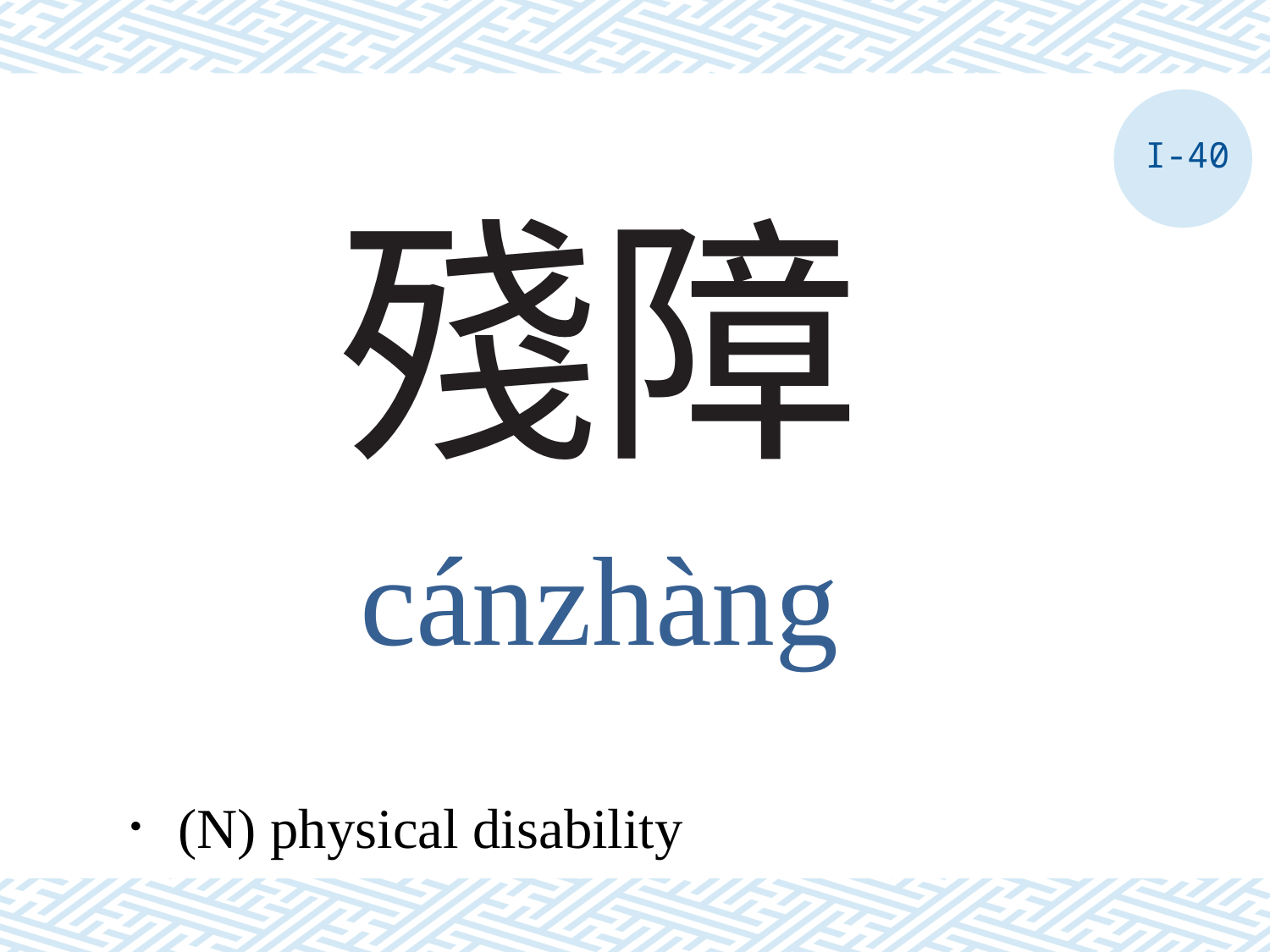

I-40

# 殘障
cánzhàng
．(N) physical disability